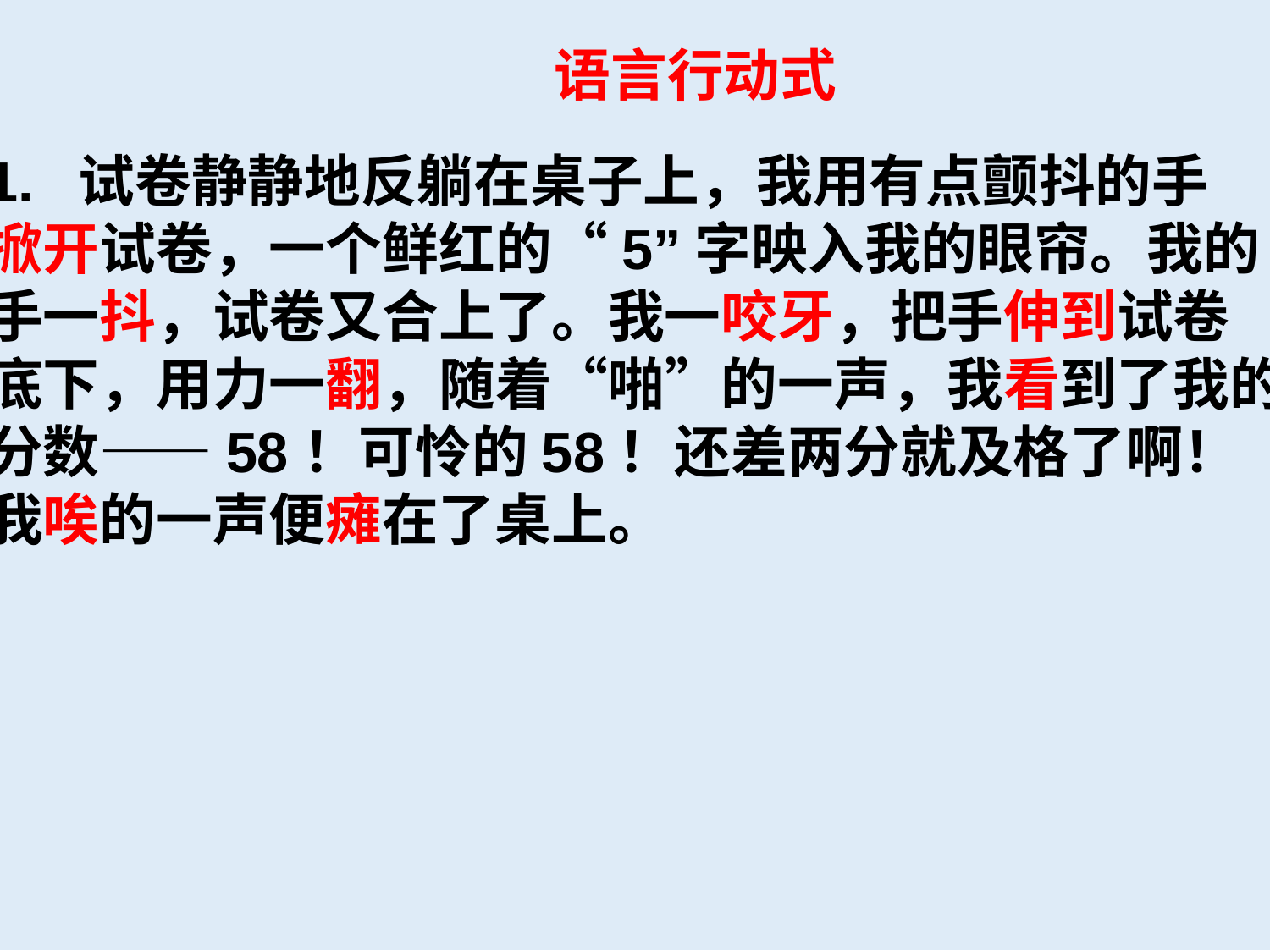

语言行动式
1.  试卷静静地反躺在桌子上，我用有点颤抖的手
掀开试卷，一个鲜红的“5”字映入我的眼帘。我的
手一抖，试卷又合上了。我一咬牙，把手伸到试卷
底下，用力一翻，随着“啪”的一声，我看到了我的
分数——58！可怜的58！还差两分就及格了啊！
我唉的一声便瘫在了桌上。